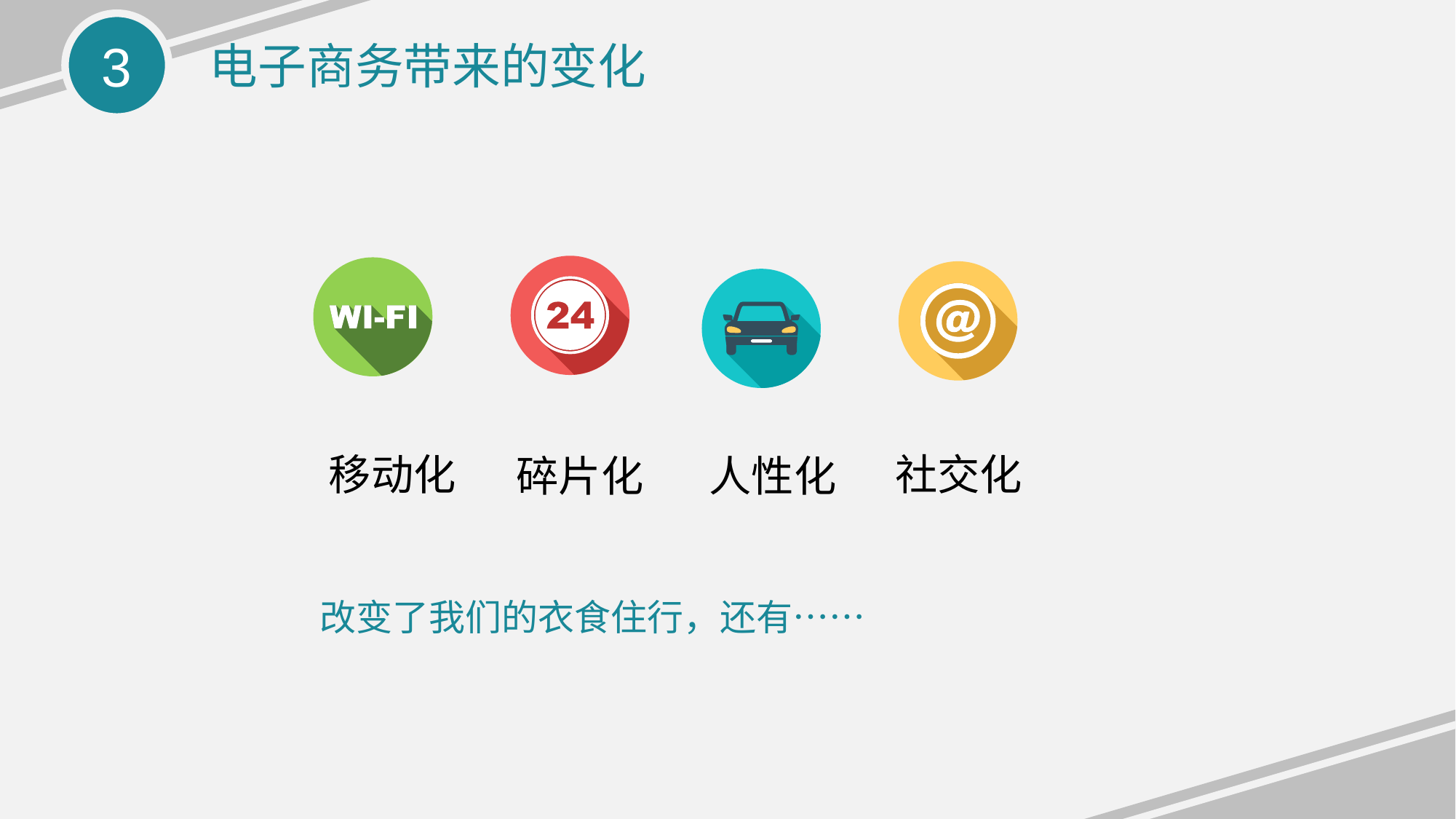

电子商务带来的变化

移动化
社交化
碎片化
人性化
改变了我们的衣食住行，还有……